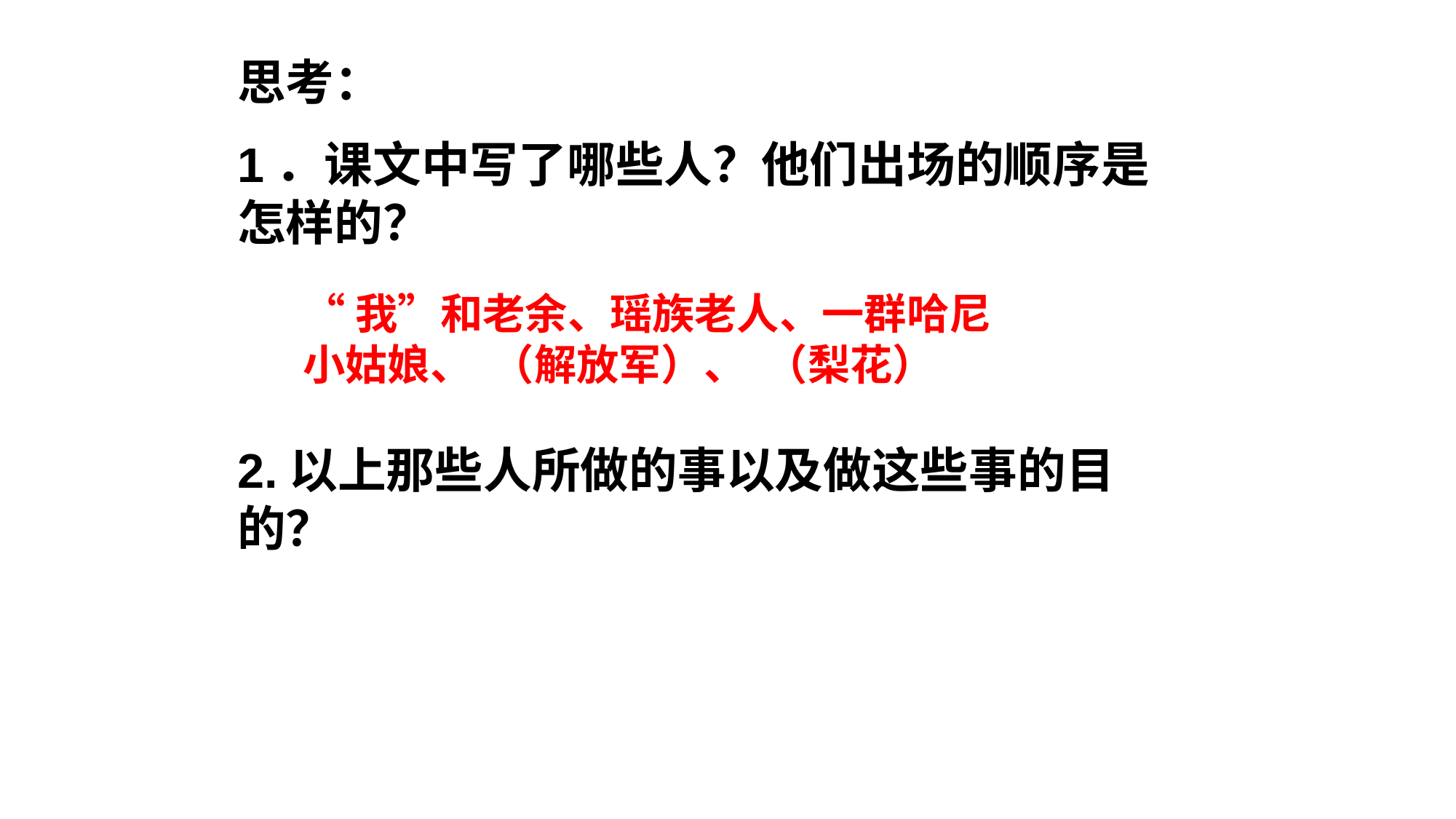

思考：
1．课文中写了哪些人？他们出场的顺序是怎样的？

2.以上那些人所做的事以及做这些事的目的？

“我”和老余、瑶族老人、一群哈尼小姑娘、  （解放军）、  （梨花）